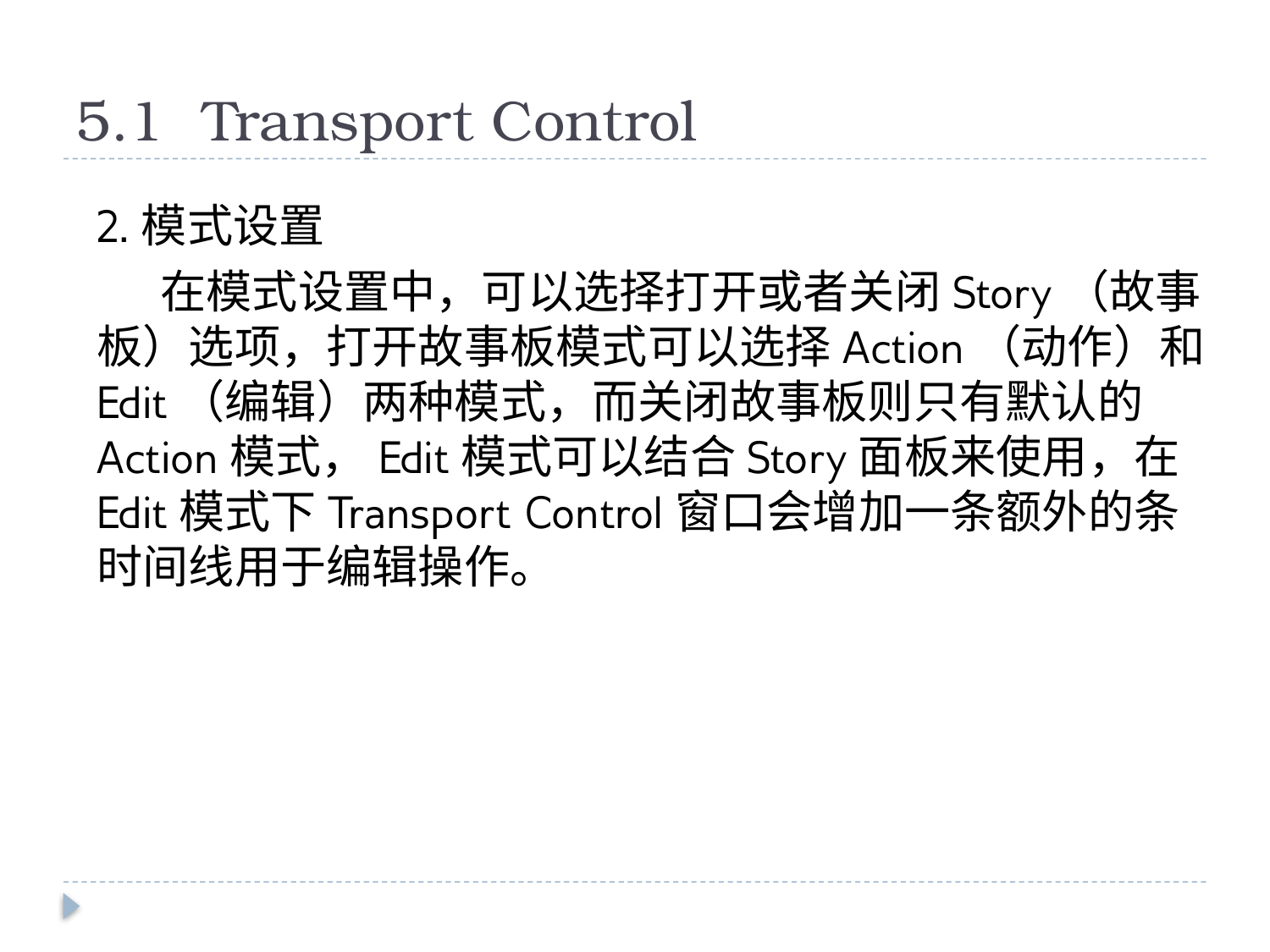

# 5.1	Transport Control

2.模式设置
在模式设置中，可以选择打开或者关闭Story（故事板）选项，打开故事板模式可以选择Action（动作）和Edit（编辑）两种模式，而关闭故事板则只有默认的Action模式，Edit模式可以结合Story面板来使用，在Edit模式下Transport Control窗口会增加一条额外的条时间线用于编辑操作。